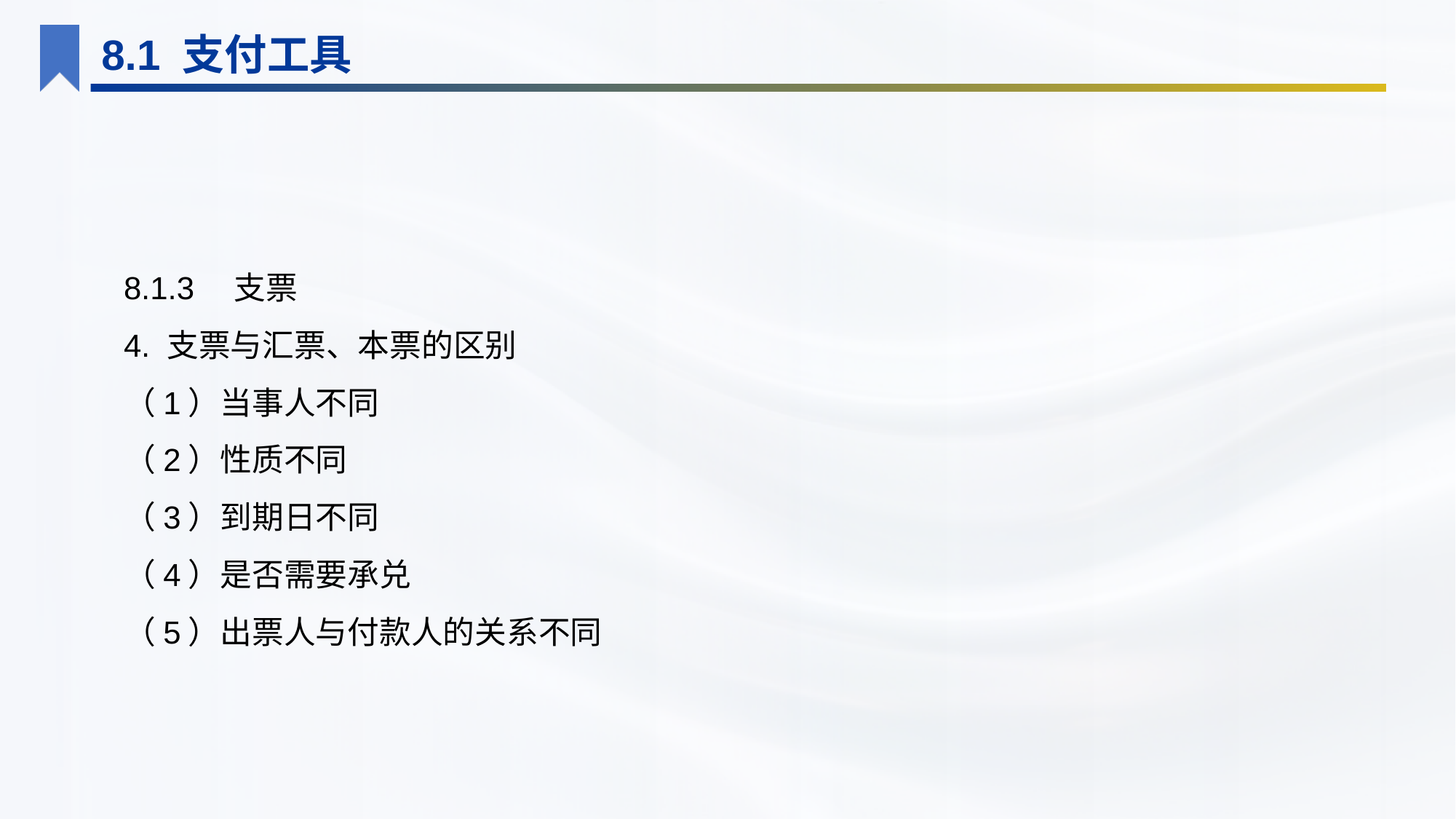

8.1 支付工具
8.1.3　支票
4. 支票与汇票、本票的区别
（1）当事人不同
（2）性质不同
（3）到期日不同
（4）是否需要承兑
（5）出票人与付款人的关系不同